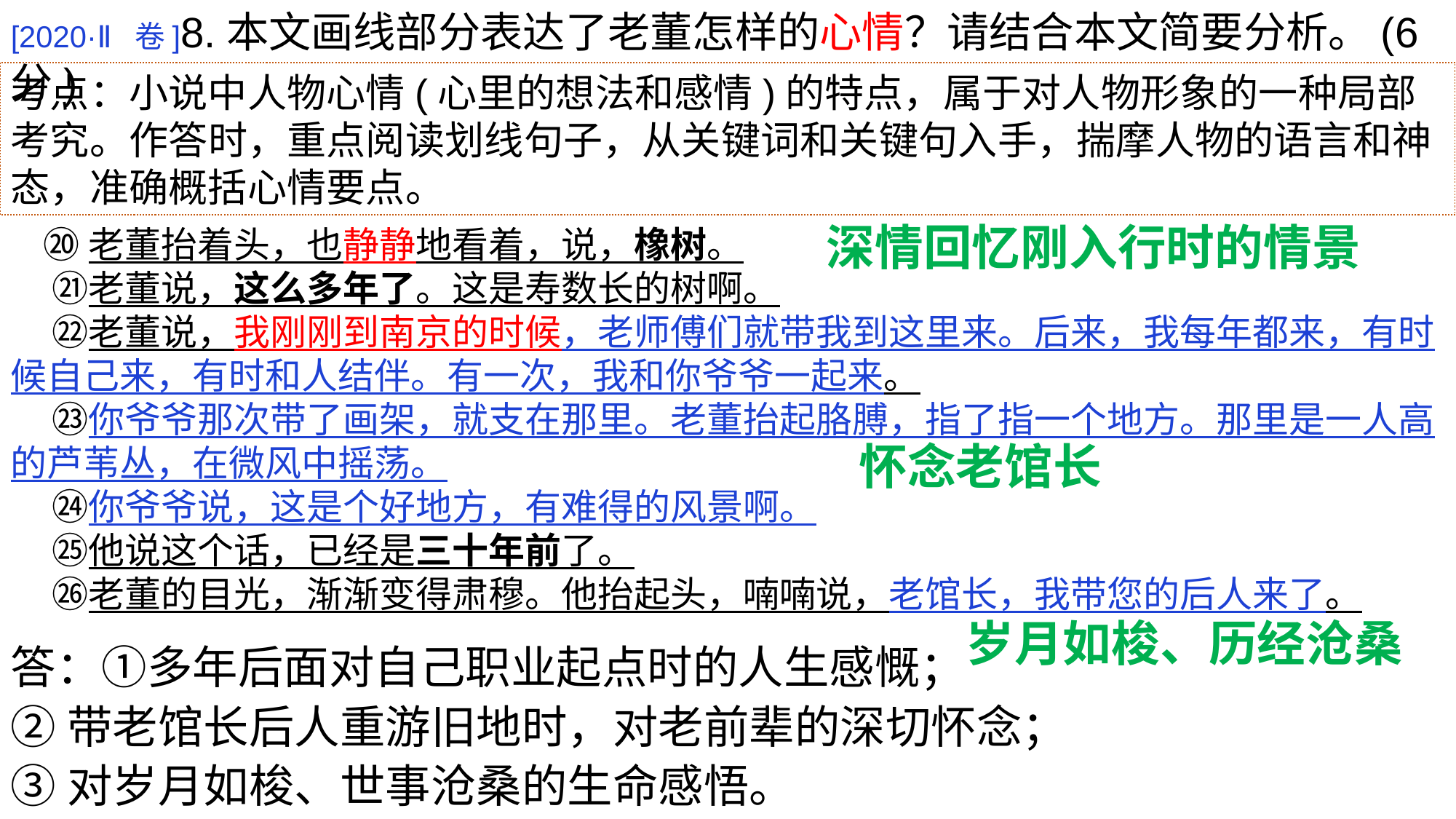

[2020·Ⅱ卷]8.本文画线部分表达了老董怎样的心情？请结合本文简要分析。(6分)
考点：小说中人物心情(心里的想法和感情)的特点，属于对人物形象的一种局部考究。作答时，重点阅读划线句子，从关键词和关键句入手，揣摩人物的语言和神态，准确概括心情要点。
深情回忆刚入行时的情景
    ⑳老董抬着头，也静静地看着，说，橡树。
    ㉑老董说，这么多年了。这是寿数长的树啊。
    ㉒老董说，我刚刚到南京的时候，老师傅们就带我到这里来。后来，我每年都来，有时候自己来，有时和人结伴。有一次，我和你爷爷一起来。
    ㉓你爷爷那次带了画架，就支在那里。老董抬起胳膊，指了指一个地方。那里是一人高的芦苇丛，在微风中摇荡。
    ㉔你爷爷说，这是个好地方，有难得的风景啊。
    ㉕他说这个话，已经是三十年前了。
    ㉖老董的目光，渐渐变得肃穆。他抬起头，喃喃说，老馆长，我带您的后人来了。
怀念老馆长
岁月如梭、历经沧桑
答：①多年后面对自己职业起点时的人生感慨；
②带老馆长后人重游旧地时，对老前辈的深切怀念；
③对岁月如梭、世事沧桑的生命感悟。